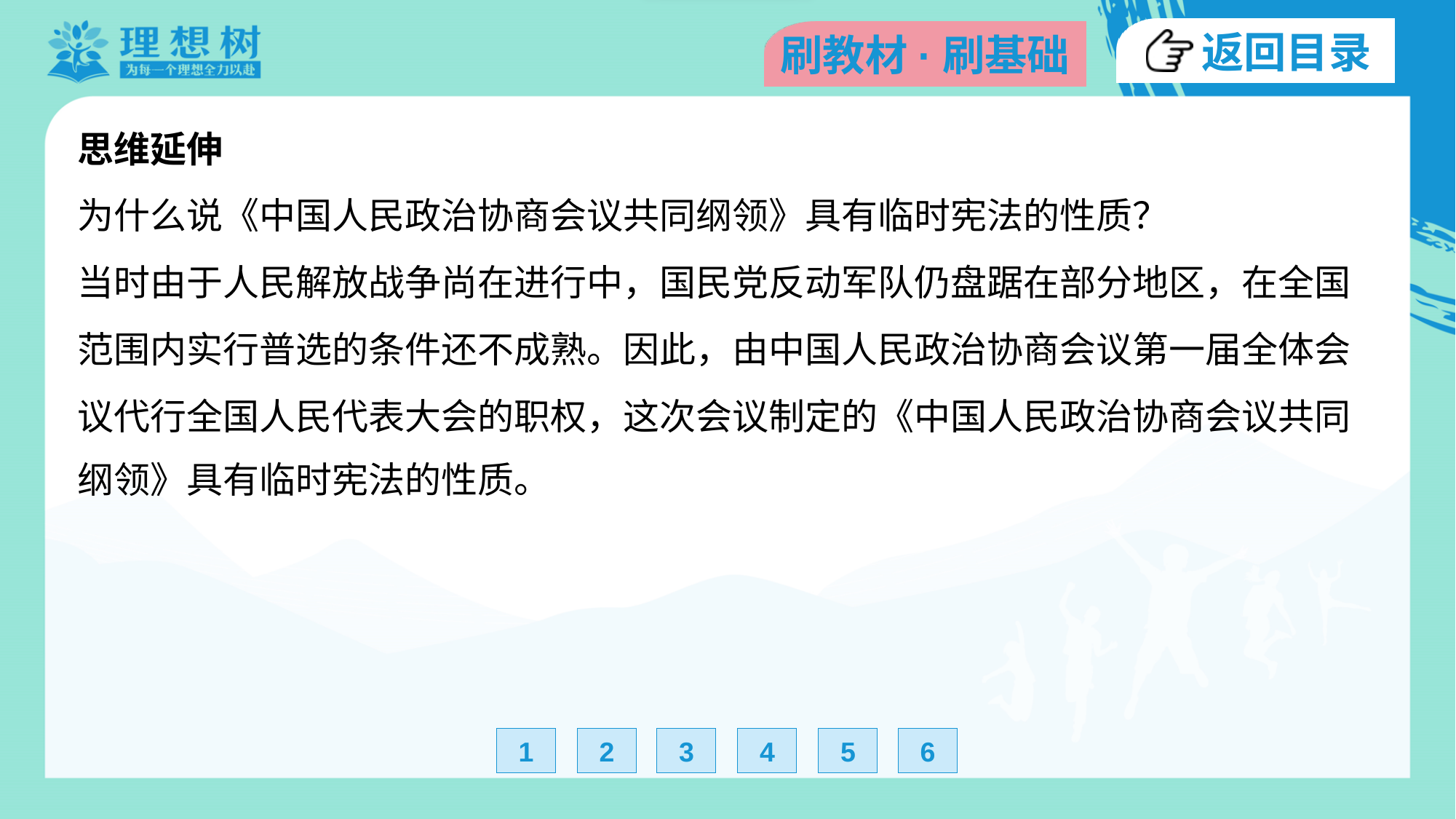

思维延伸
为什么说《中国人民政治协商会议共同纲领》具有临时宪法的性质？
当时由于人民解放战争尚在进行中，国民党反动军队仍盘踞在部分地区，在全国
范围内实行普选的条件还不成熟。因此，由中国人民政治协商会议第一届全体会
议代行全国人民代表大会的职权，这次会议制定的《中国人民政治协商会议共同
纲领》具有临时宪法的性质。